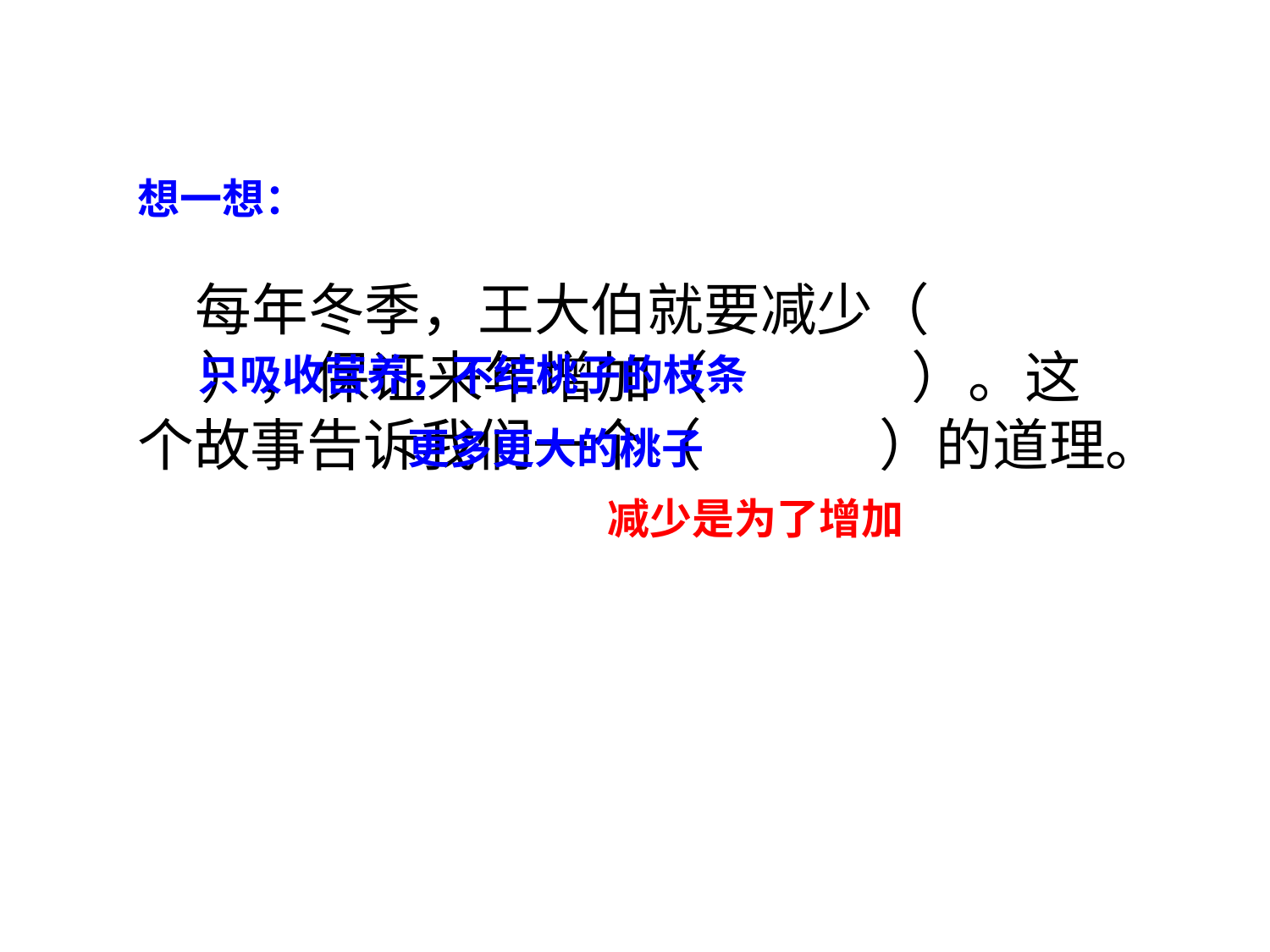

想一想：

       每年冬季，王大伯就要减少（                     ），保证来年增加（                ）。这个故事告诉我们一个（              ）的道理。
只吸收营养，不结桃子的枝条
更多更大的桃子
减少是为了增加